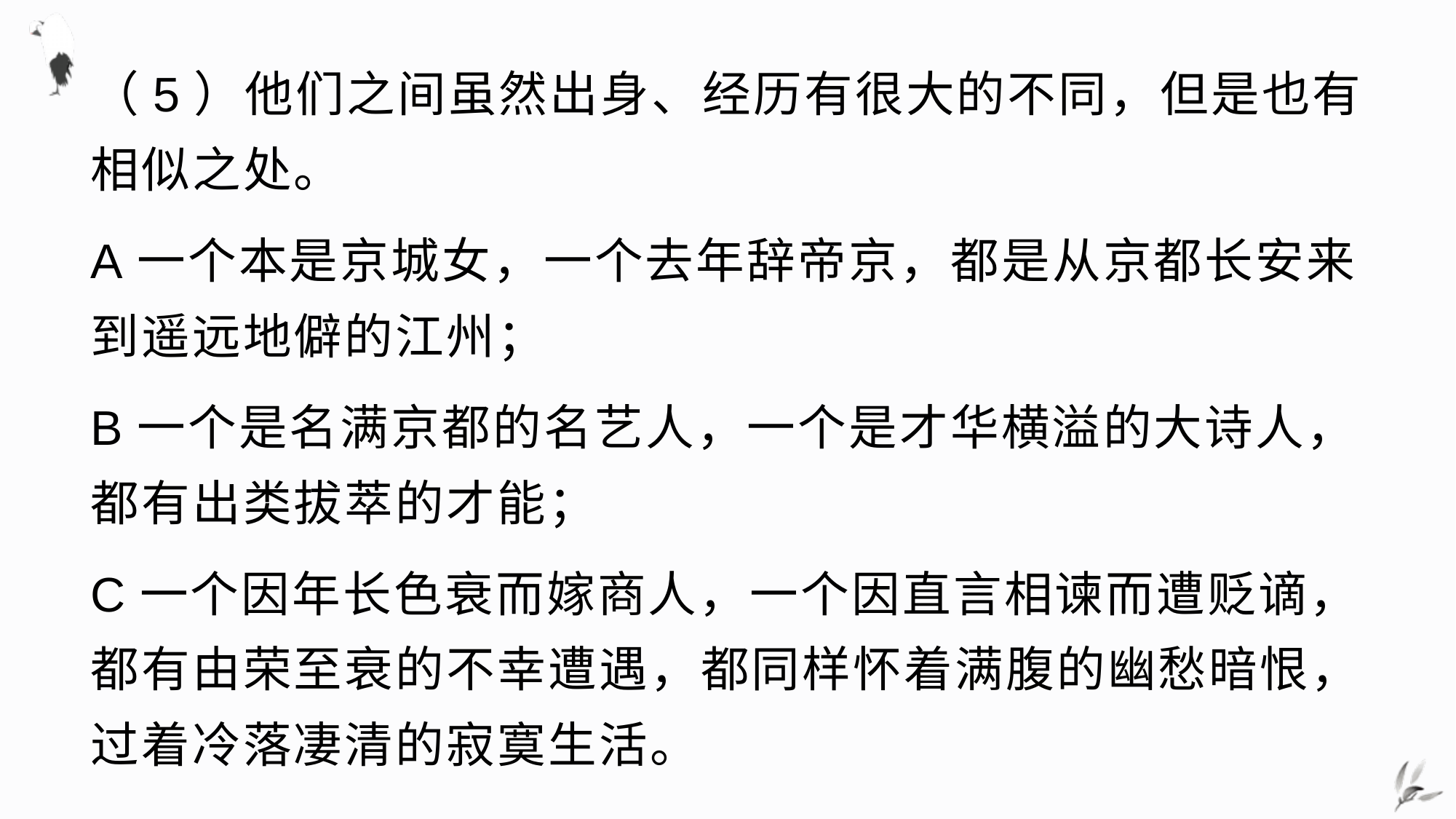

（5）他们之间虽然出身、经历有很大的不同，但是也有相似之处。
A一个本是京城女，一个去年辞帝京，都是从京都长安来到遥远地僻的江州；
B一个是名满京都的名艺人，一个是才华横溢的大诗人，都有出类拔萃的才能；
C一个因年长色衰而嫁商人，一个因直言相谏而遭贬谪，都有由荣至衰的不幸遭遇，都同样怀着满腹的幽愁暗恨，过着冷落凄清的寂寞生活。